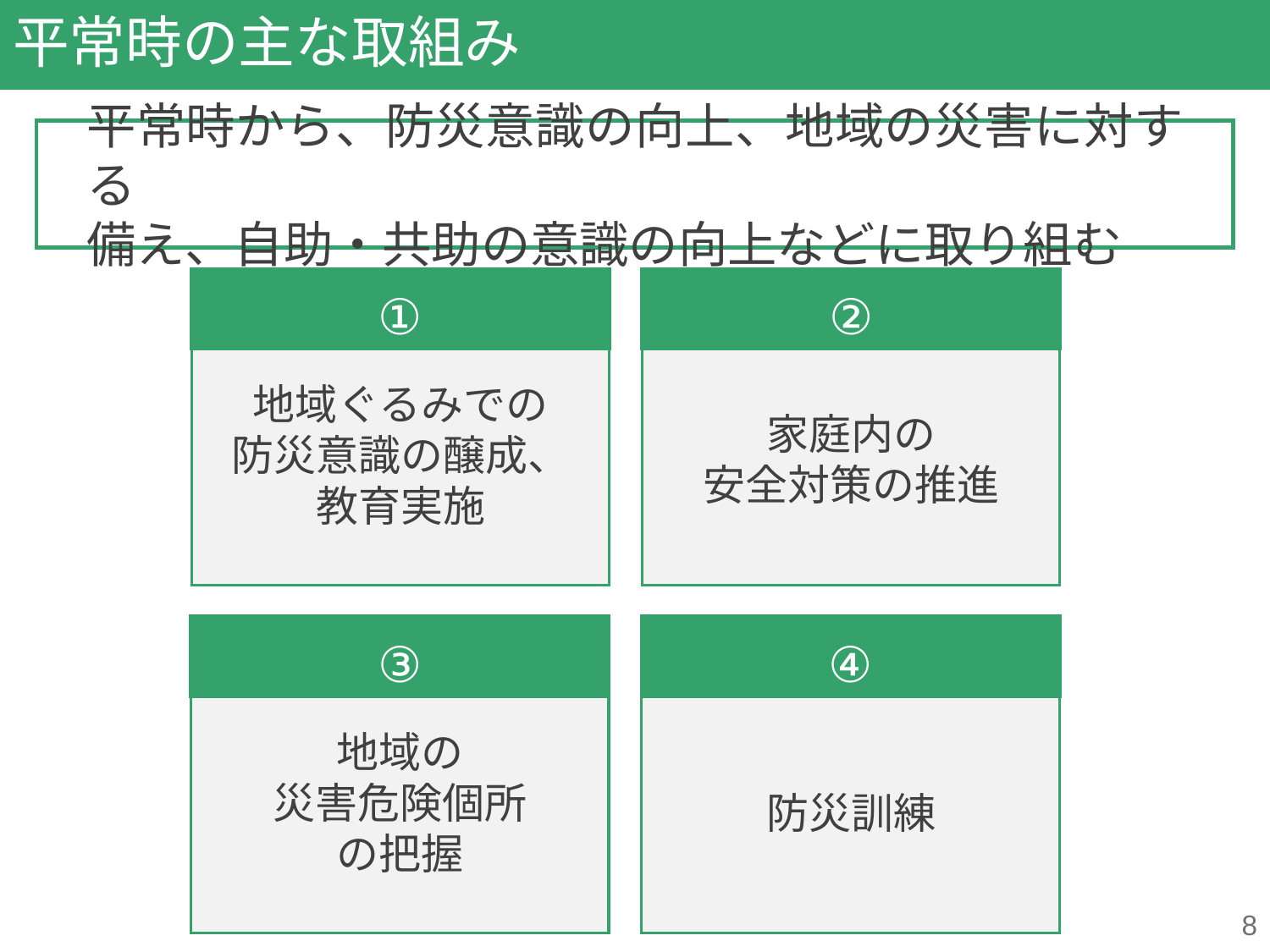

# 平常時の主な取組み
平常時から、防災意識の向上、地域の災害に対する
備え、自助・共助の意識の向上などに取り組む
①
②

地域ぐるみでの
防災意識の醸成、
教育実施
家庭内の
安全対策の推進
③
④

地域の
災害危険個所
の把握
防災訓練
8